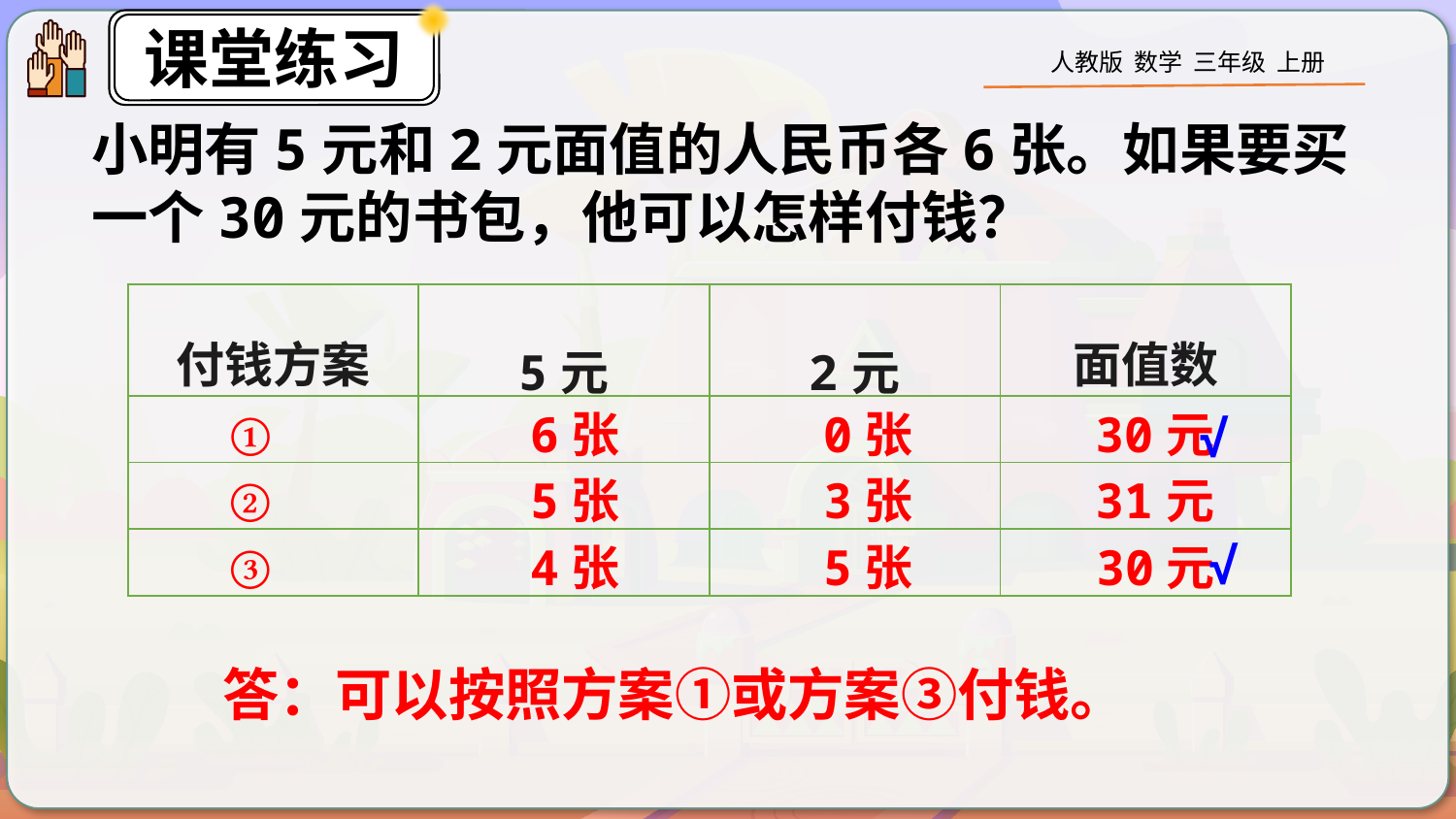

小明有5元和2元面值的人民币各6张。如果要买一个30元的书包，他可以怎样付钱？
| 付钱方案 | 5元 | 2元 | 面值数 |
| --- | --- | --- | --- |
|  |  |  |  |
|  |  |  |  |
|  |  |  |  |
①
6张
0张
30元
√
②
5张
3张
31元
√
③
4张
5张
30元
答：可以按照方案①或方案③付钱。